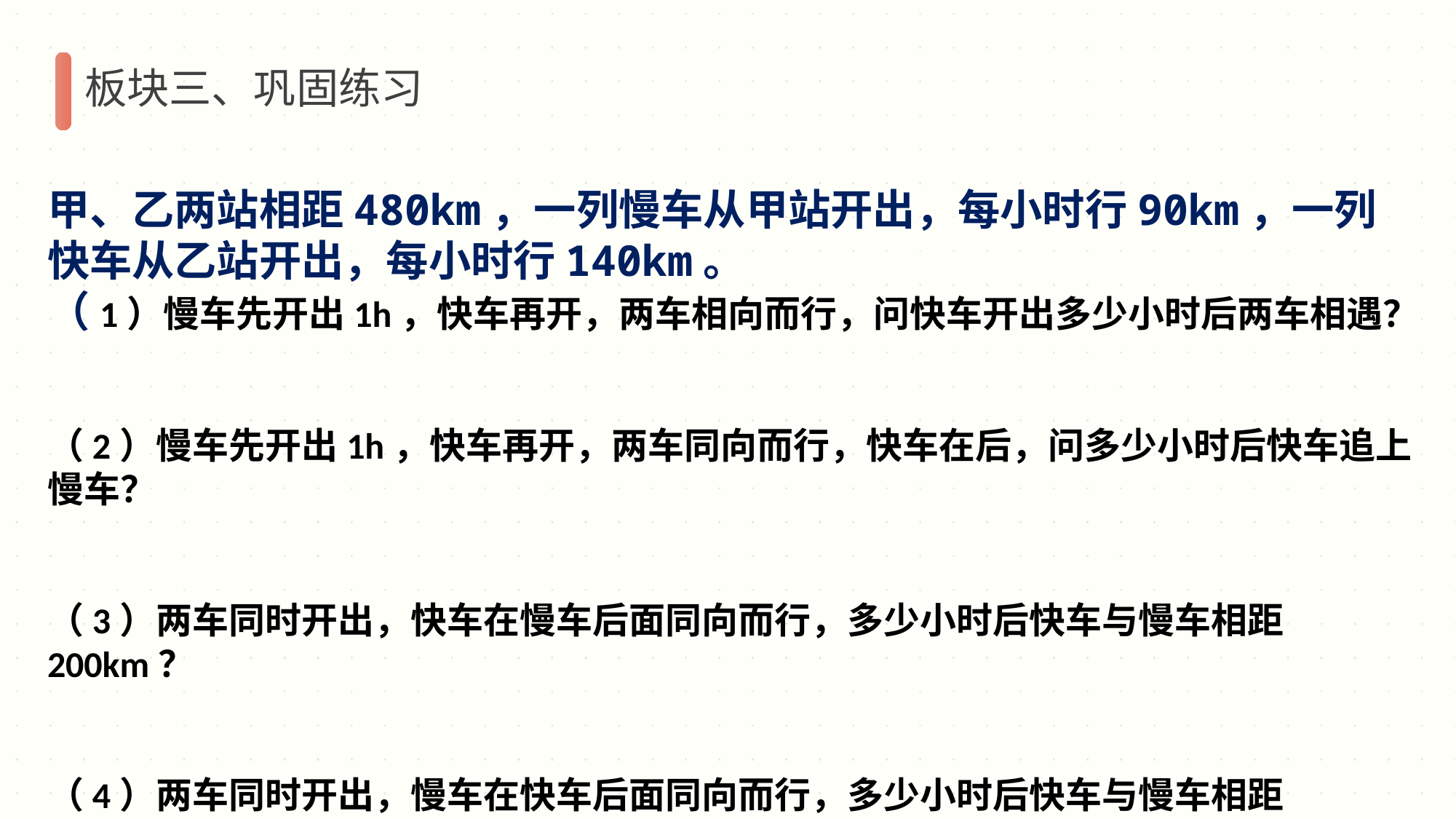

板块三、巩固练习

甲、乙两站相距480km，一列慢车从甲站开出，每小时行90km，一列快车从乙站开出，每小时行140km。（1）慢车先开出1h，快车再开，两车相向而行，问快车开出多少小时后两车相遇？

（2）慢车先开出1h，快车再开，两车同向而行，快车在后，问多少小时后快车追上慢车？

（3）两车同时开出，快车在慢车后面同向而行，多少小时后快车与慢车相距200km？

（4）两车同时开出，慢车在快车后面同向而行，多少小时后快车与慢车相距600km？